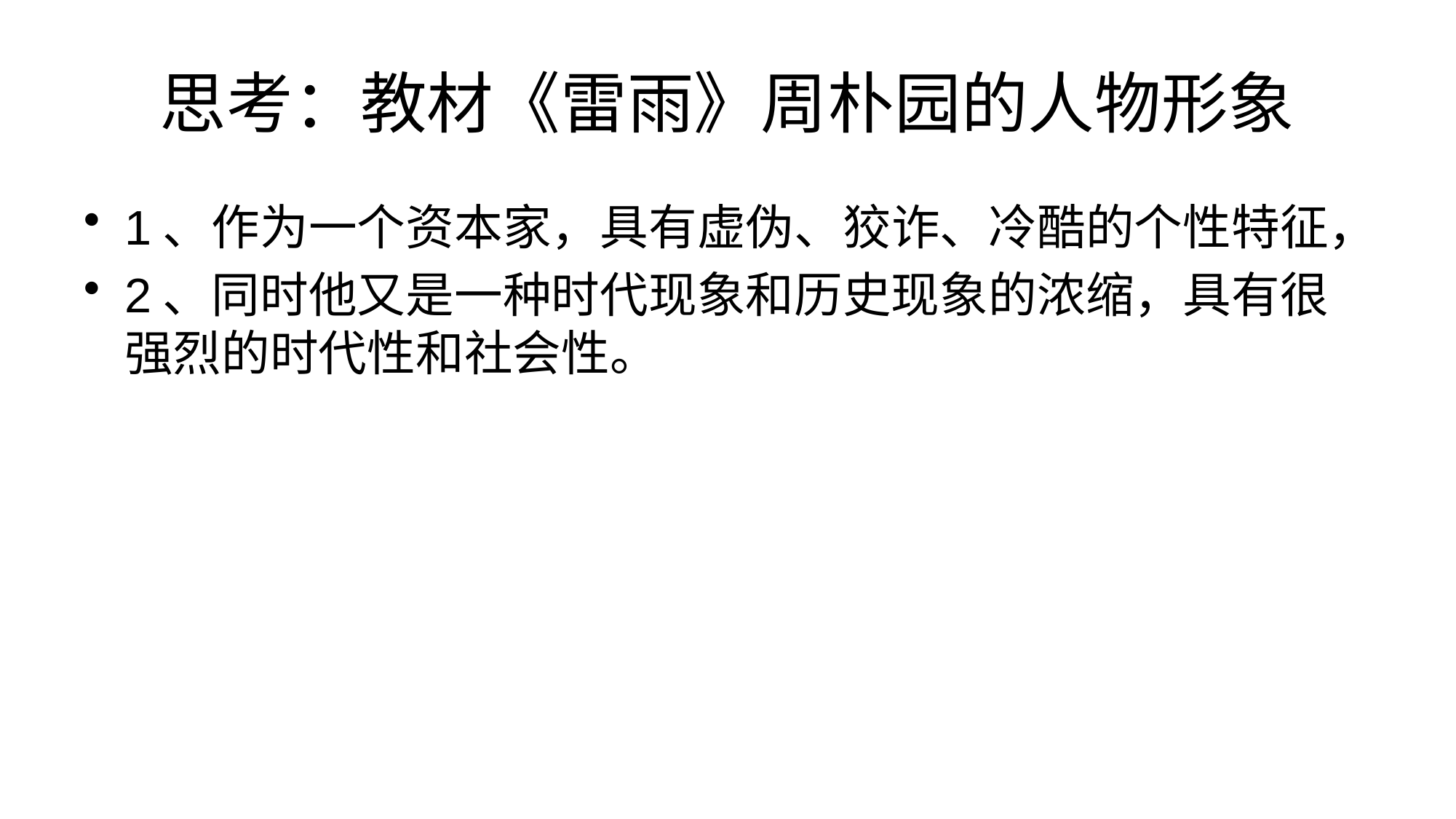

# 思考：教材《雷雨》周朴园的人物形象
1、作为一个资本家，具有虚伪、狡诈、冷酷的个性特征，
2、同时他又是一种时代现象和历史现象的浓缩，具有很强烈的时代性和社会性。